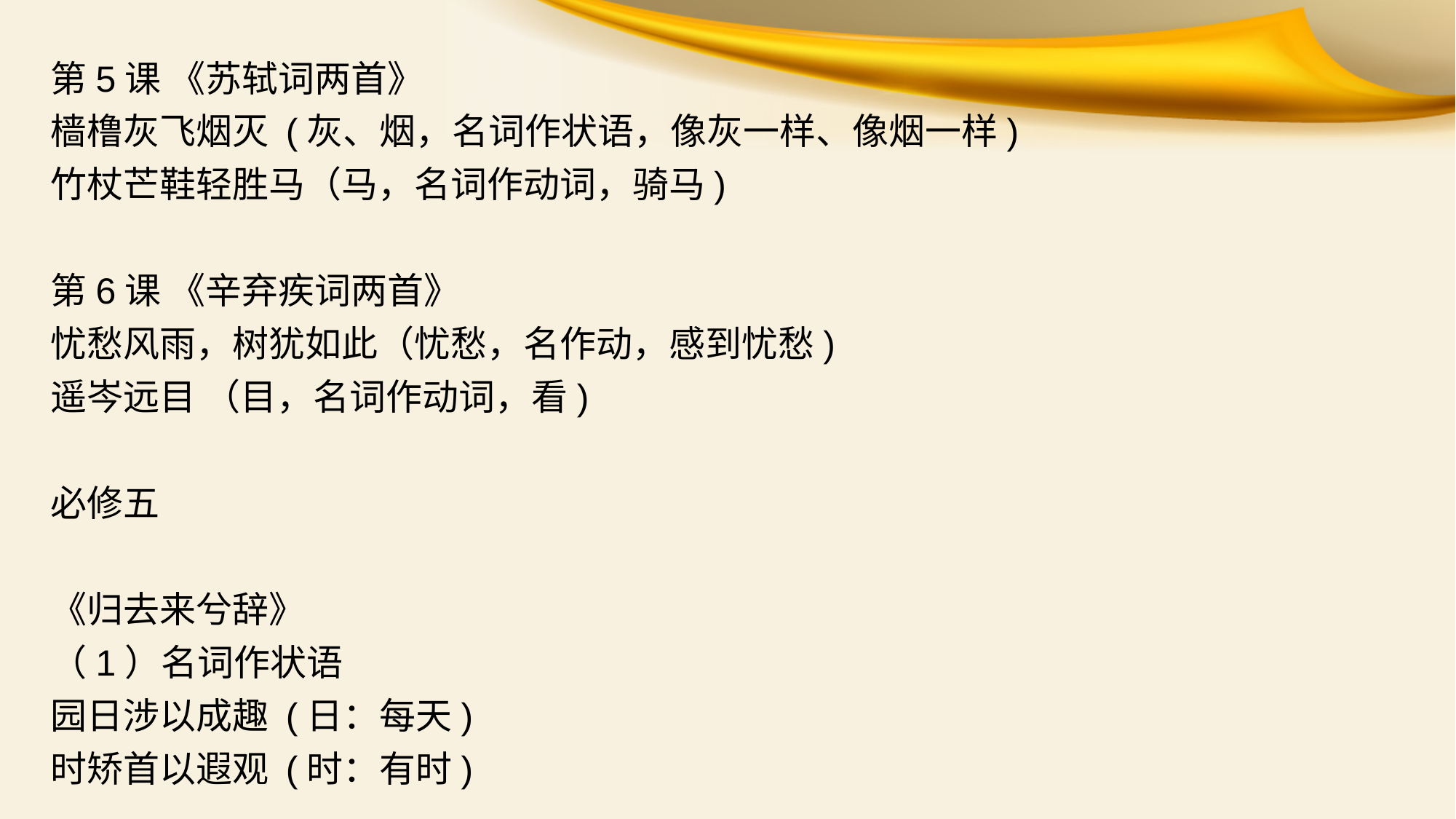

第5课 《苏轼词两首》
樯橹灰飞烟灭 (灰、烟，名词作状语，像灰一样、像烟一样)
竹杖芒鞋轻胜马（马，名词作动词，骑马)

第6课 《辛弃疾词两首》
忧愁风雨，树犹如此（忧愁，名作动，感到忧愁)
遥岑远目 （目，名词作动词，看)

必修五

《归去来兮辞》
（1）名词作状语
园日涉以成趣 (日：每天)
时矫首以遐观 (时：有时)